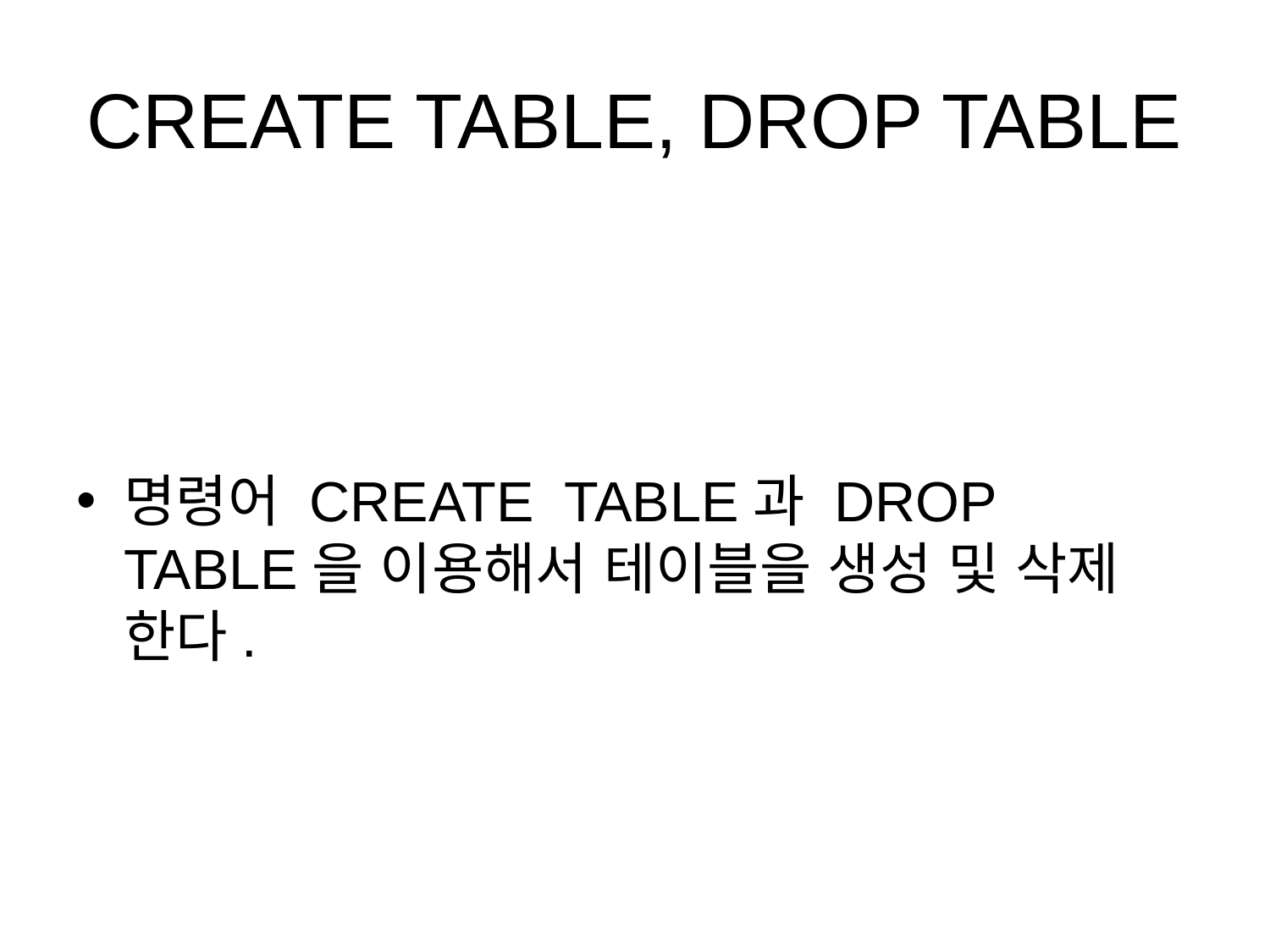

# CREATE TABLE, DROP TABLE

명령어 CREATE  TABLE과 DROP  TABLE을 이용해서 테이블을 생성 및 삭제 한다.